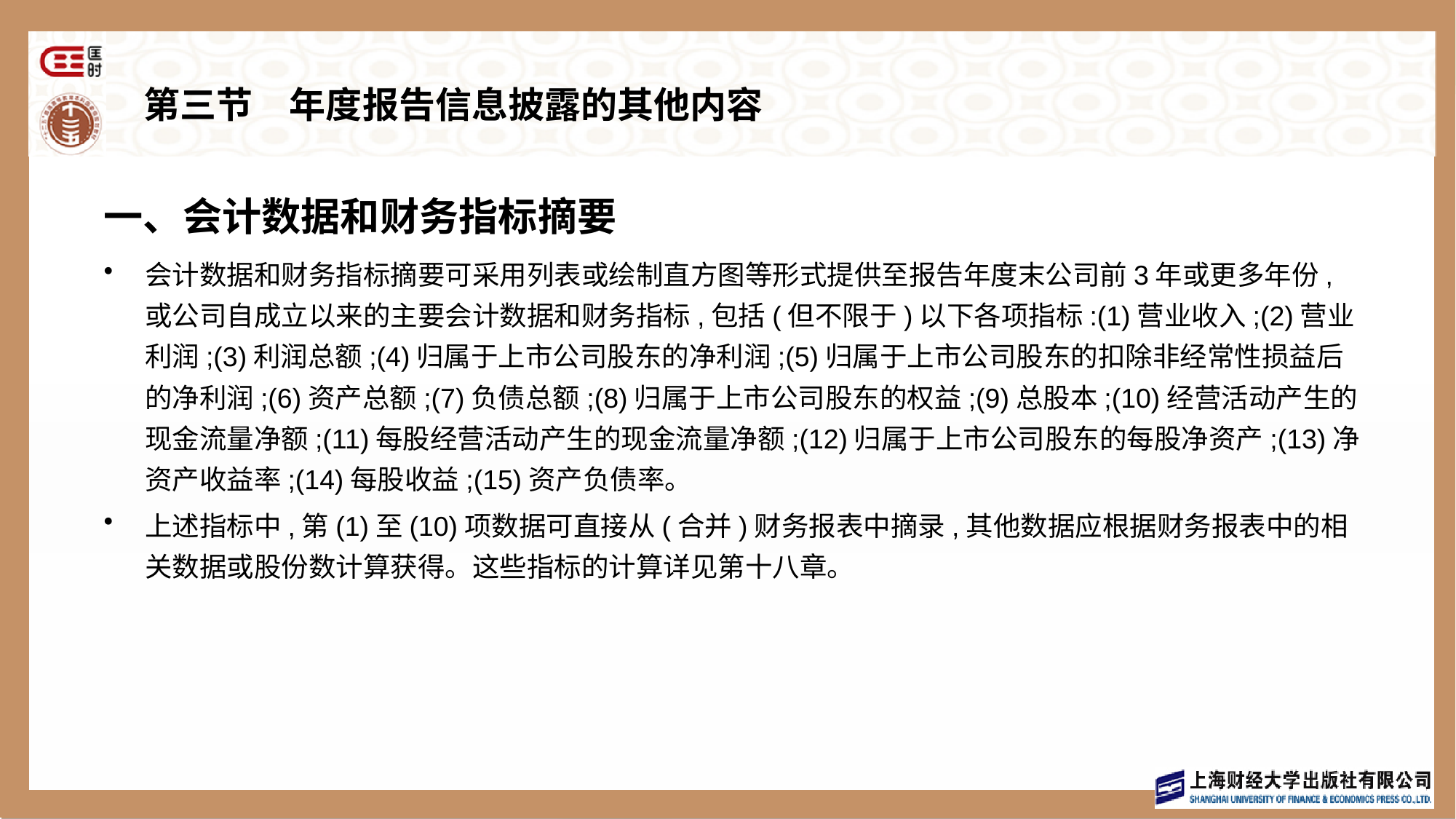

# 第三节　年度报告信息披露的其他内容
一、会计数据和财务指标摘要
会计数据和财务指标摘要可采用列表或绘制直方图等形式提供至报告年度末公司前3年或更多年份,或公司自成立以来的主要会计数据和财务指标,包括(但不限于)以下各项指标:(1)营业收入;(2)营业利润;(3)利润总额;(4)归属于上市公司股东的净利润;(5)归属于上市公司股东的扣除非经常性损益后的净利润;(6)资产总额;(7)负债总额;(8)归属于上市公司股东的权益;(9)总股本;(10)经营活动产生的现金流量净额;(11)每股经营活动产生的现金流量净额;(12)归属于上市公司股东的每股净资产;(13)净资产收益率;(14)每股收益;(15)资产负债率。
上述指标中,第(1)至(10)项数据可直接从(合并)财务报表中摘录,其他数据应根据财务报表中的相关数据或股份数计算获得。这些指标的计算详见第十八章。